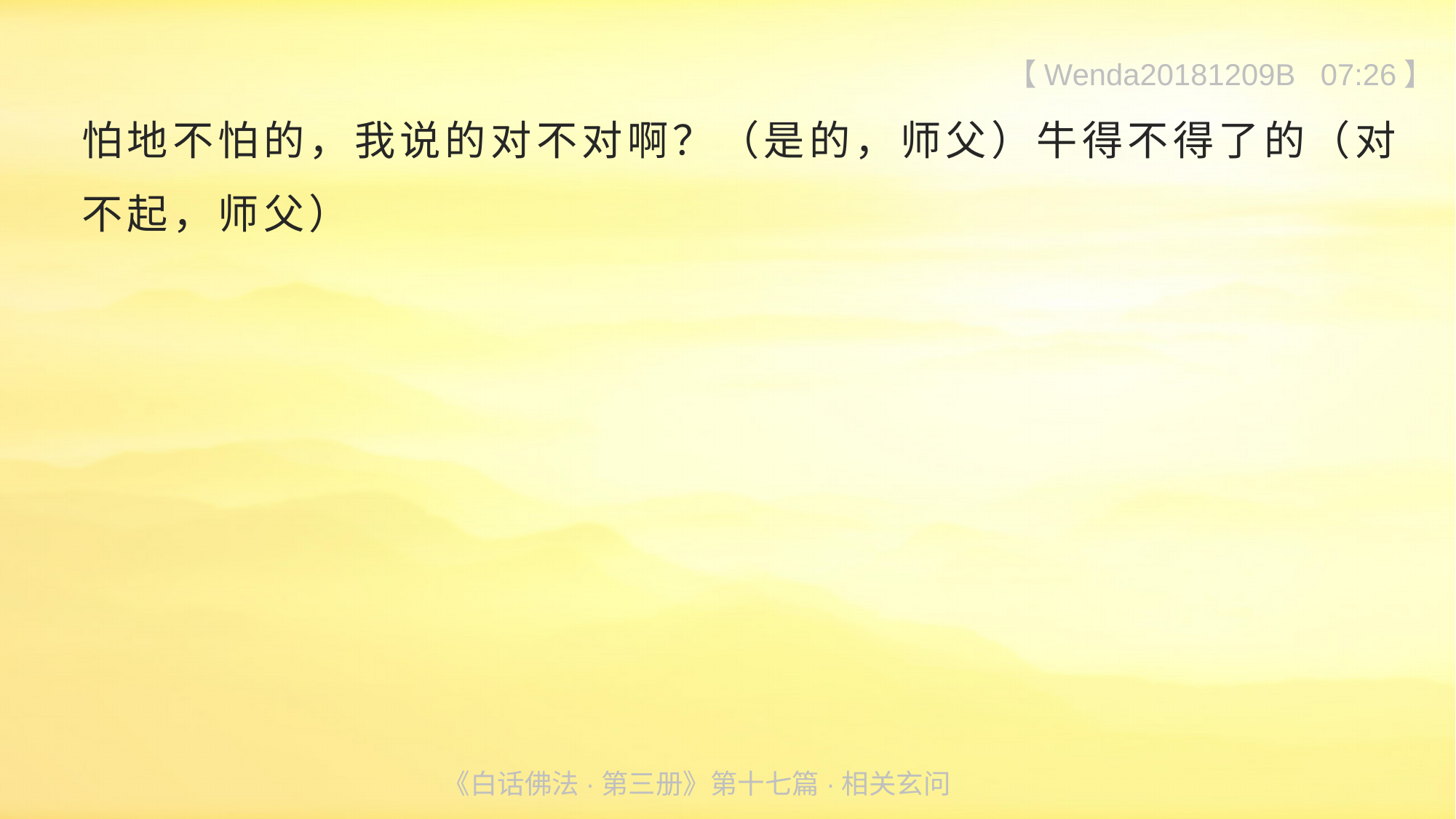

【Wenda20181209B   07:26】
怕地不怕的，我说的对不对啊？（是的，师父）牛得不得了的（对不起，师父）
《白话佛法·第三册》第十七篇·相关玄问